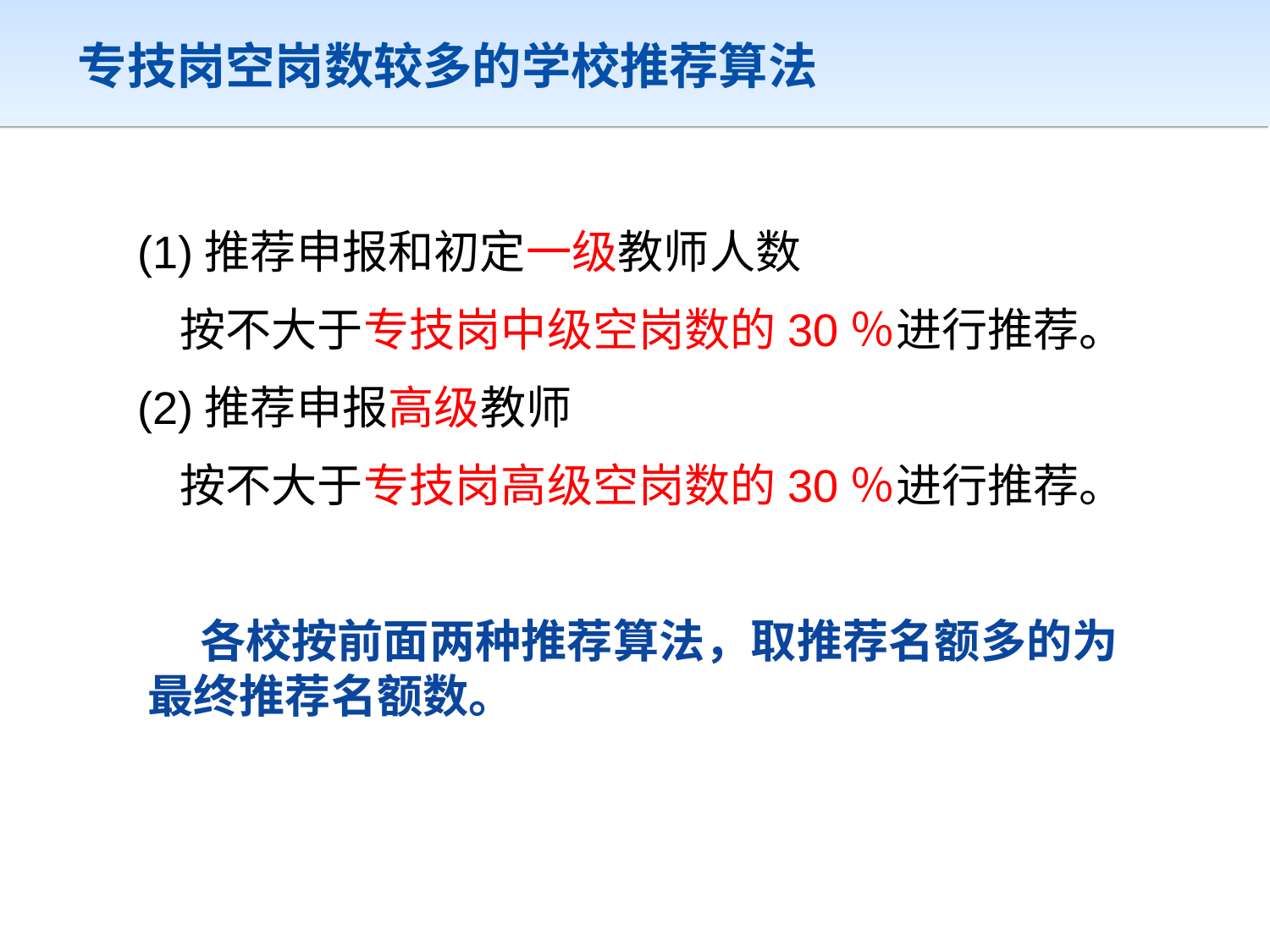

# 专技岗空岗数较多的学校推荐算法
(1)推荐申报和初定一级教师人数
   按不大于专技岗中级空岗数的30％进行推荐。
(2)推荐申报高级教师
   按不大于专技岗高级空岗数的30％进行推荐。
    各校按前面两种推荐算法，取推荐名额多的为最终推荐名额数。